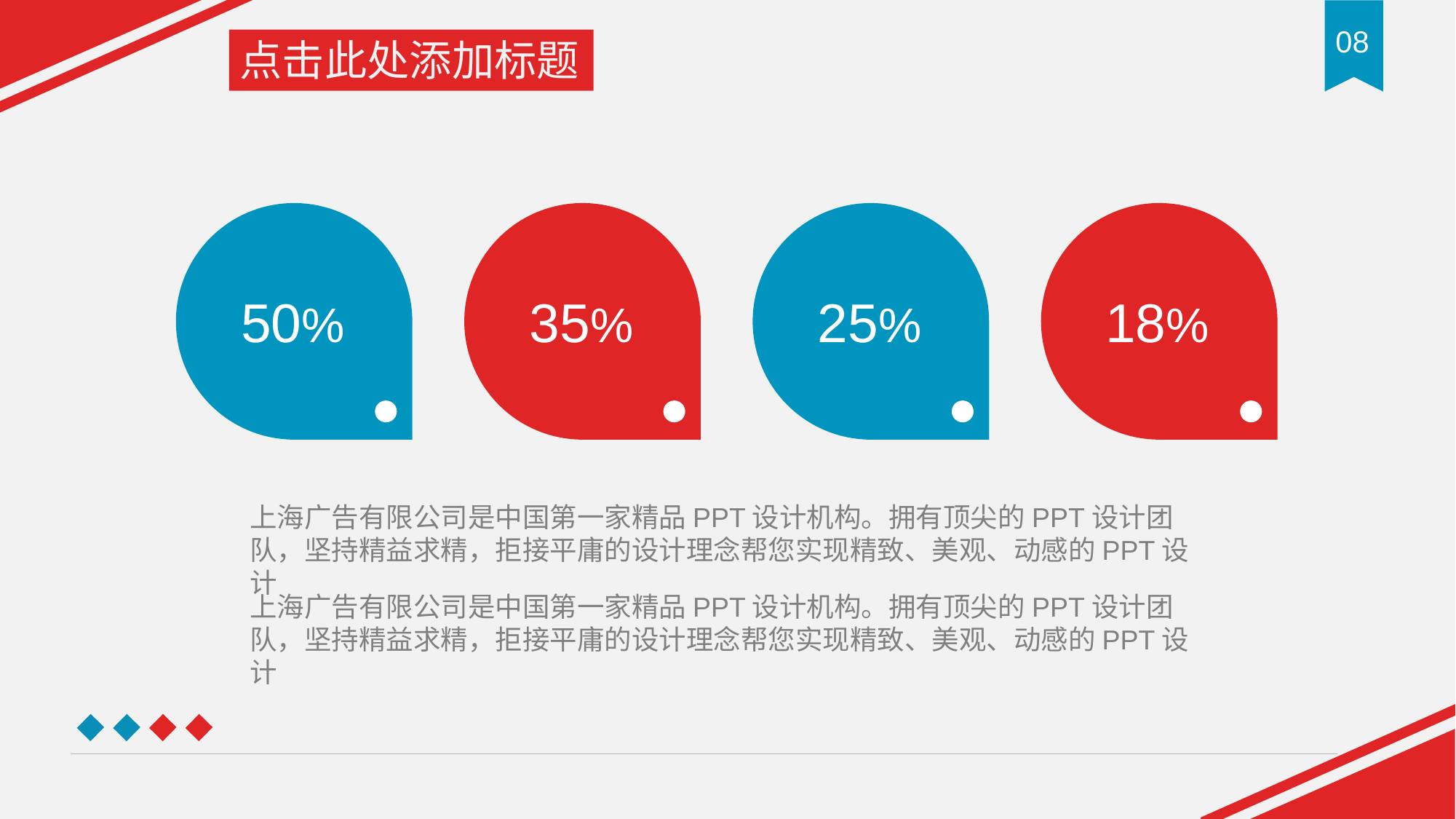

08
点击此处添加标题

50%
35%
25%
18%
上海广告有限公司是中国第一家精品PPT设计机构。拥有顶尖的PPT设计团队，坚持精益求精，拒接平庸的设计理念帮您实现精致、美观、动感的PPT设计
上海广告有限公司是中国第一家精品PPT设计机构。拥有顶尖的PPT设计团队，坚持精益求精，拒接平庸的设计理念帮您实现精致、美观、动感的PPT设计